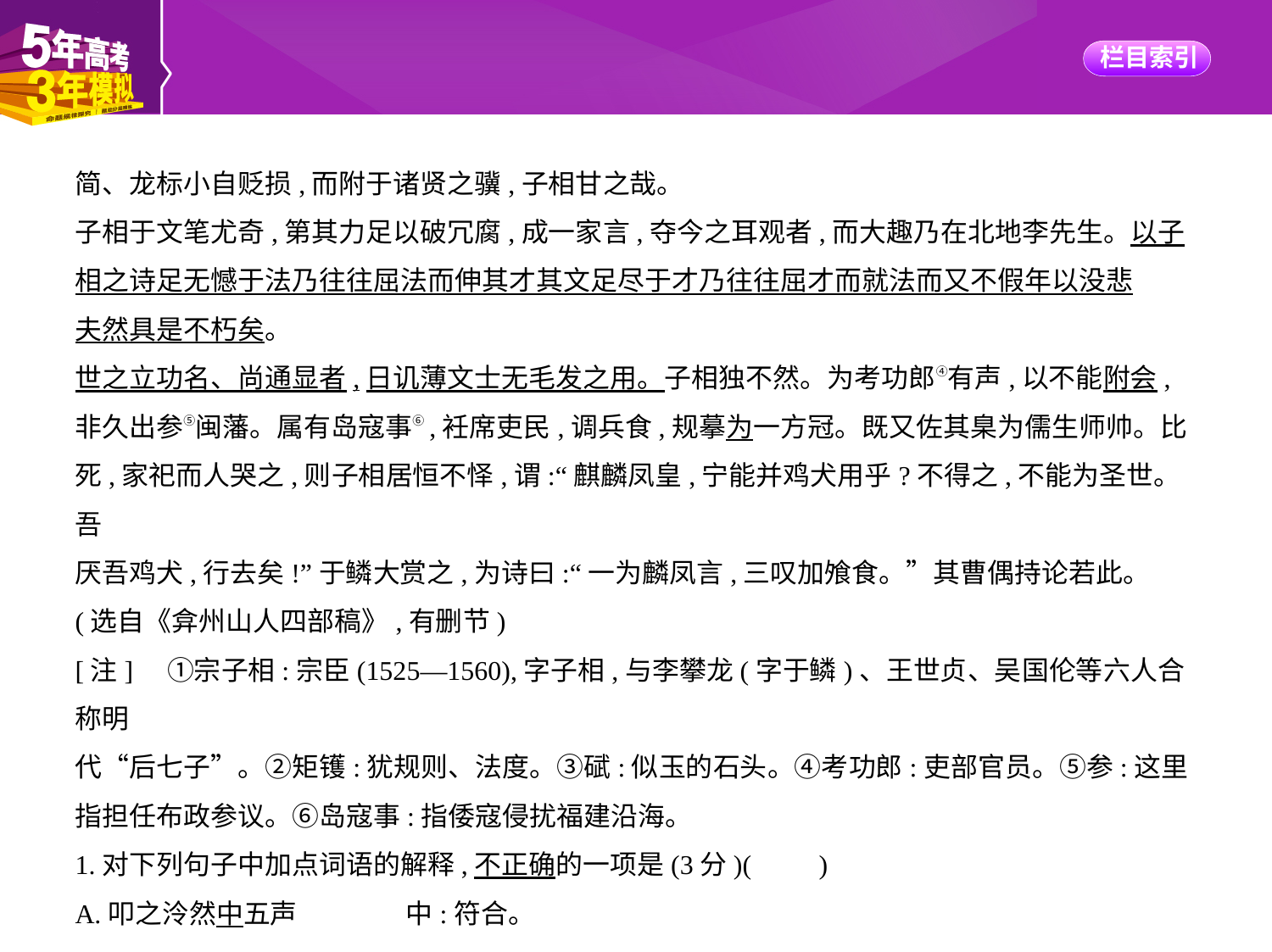

简、龙标小自贬损,而附于诸贤之骥,子相甘之哉。
子相于文笔尤奇,第其力足以破冗腐,成一家言,夺今之耳观者,而大趣乃在北地李先生。以子
相之诗足无憾于法乃往往屈法而伸其才其文足尽于才乃往往屈才而就法而又不假年以没悲
夫然具是不朽矣。
世之立功名、尚通显者,日讥薄文士无毛发之用。子相独不然。为考功郎④有声,以不能附会,
非久出参⑤闽藩。属有岛寇事⑥,衽席吏民,调兵食,规摹为一方冠。既又佐其臬为儒生师帅。比
死,家祀而人哭之,则子相居恒不怿,谓:“麒麟凤皇,宁能并鸡犬用乎?不得之,不能为圣世。吾
厌吾鸡犬,行去矣!”于鳞大赏之,为诗曰:“一为麟凤言,三叹加飧食。”其曹偶持论若此。
(选自《弇州山人四部稿》,有删节)
[注]　①宗子相:宗臣(1525—1560),字子相,与李攀龙(字于鳞)、王世贞、吴国伦等六人合称明
代“后七子”。②矩镬:犹规则、法度。③碔:似玉的石头。④考功郎:吏部官员。⑤参:这里
指担任布政参议。⑥岛寇事:指倭寇侵扰福建沿海。
1.对下列句子中加点词语的解释,不正确的一项是(3分)(　　)
A.叩之泠然中五声　　　　中:符合。